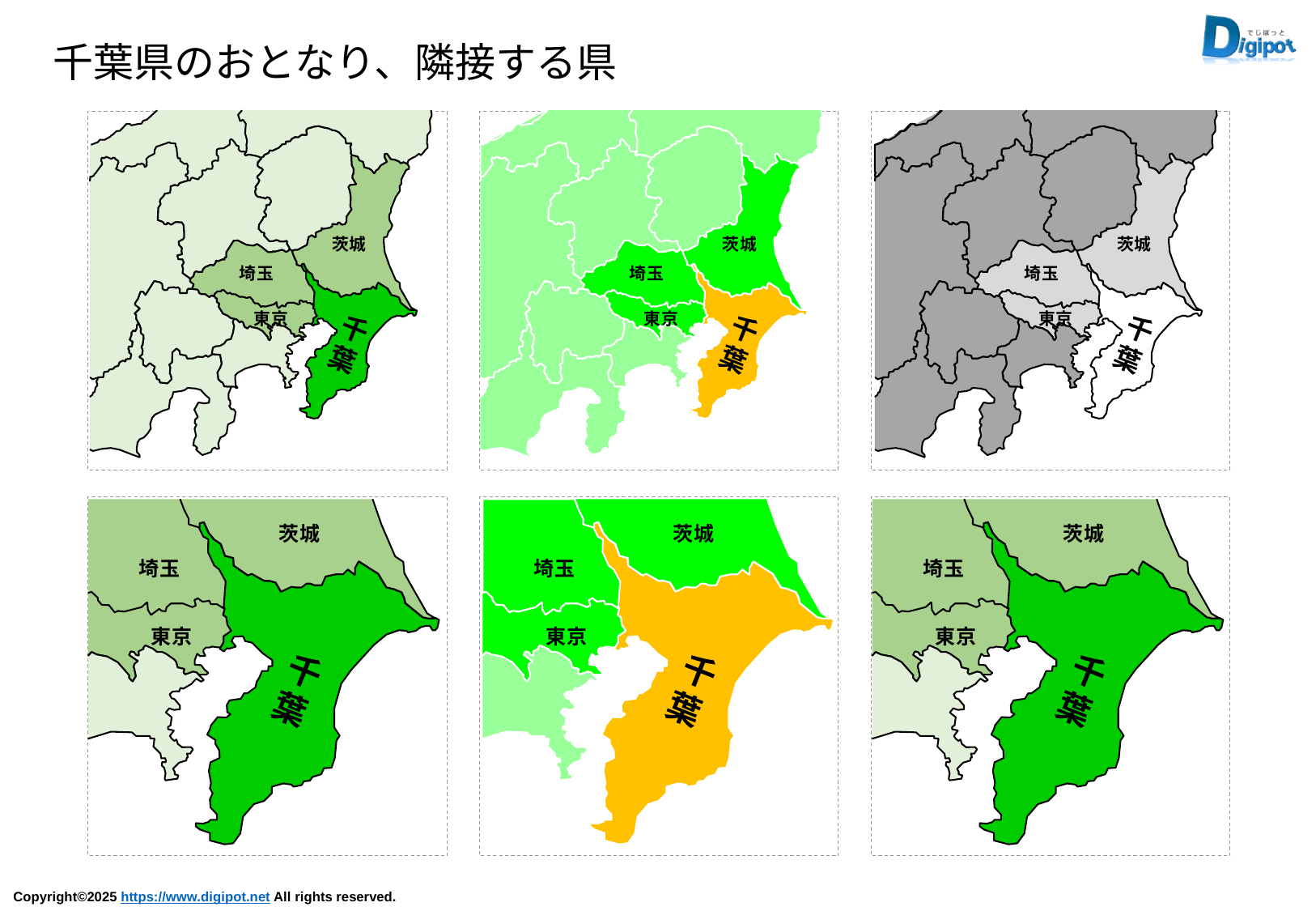

千葉県のおとなり、隣接する県

茨城
埼玉
東京
千
葉

茨城
埼玉
東京
千
葉

茨城
埼玉
東京
千
葉

茨城
埼玉
東京
千
葉

茨城
埼玉
東京
千
葉

茨城
埼玉
東京
千
葉